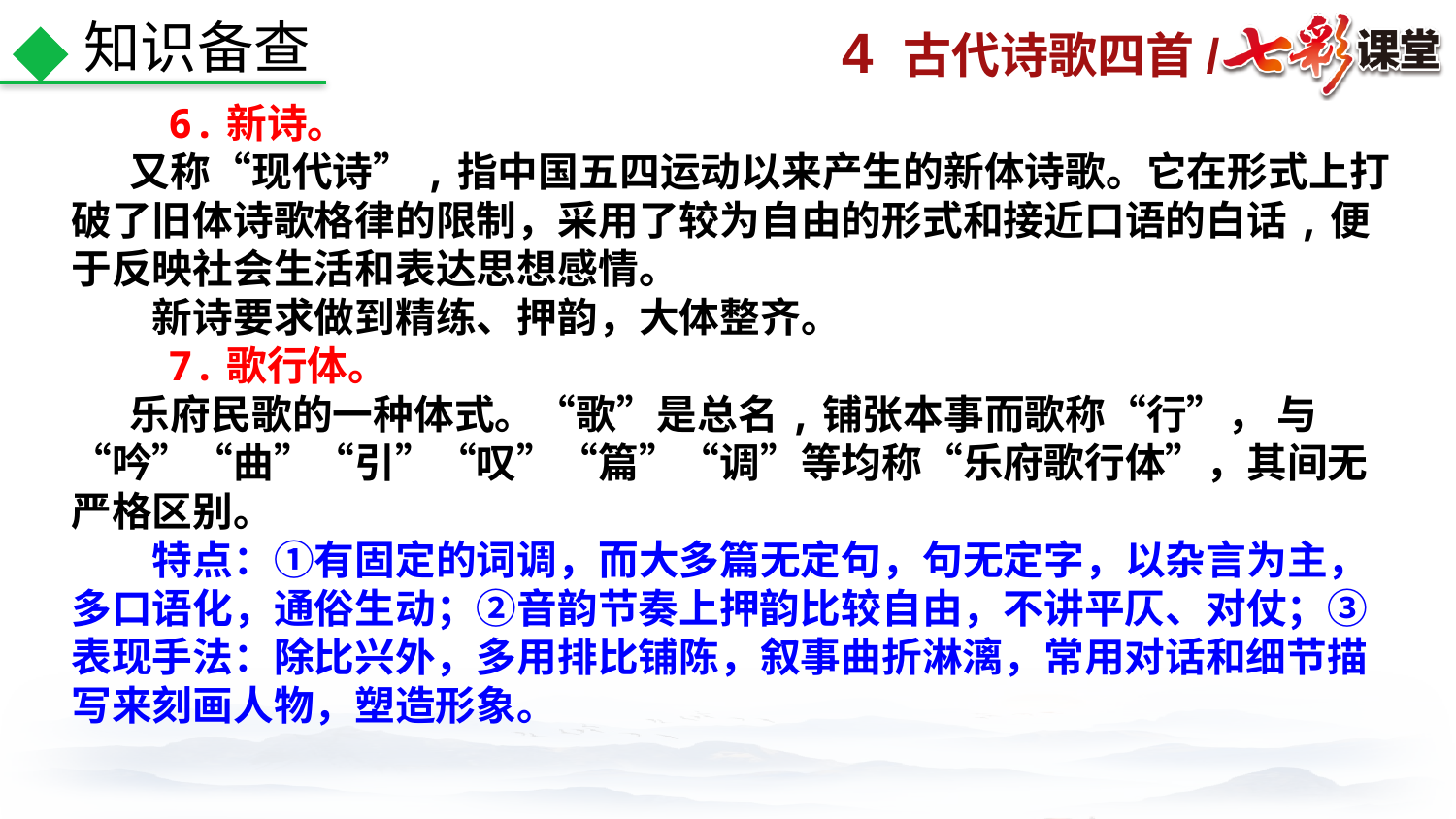

知识备查

    6.新诗。
　  又称“现代诗”,指中国五四运动以来产生的新体诗歌。它在形式上打破了旧体诗歌格律的限制，采用了较为自由的形式和接近口语的白话,便于反映社会生活和表达思想感情。
　　新诗要求做到精练、押韵，大体整齐。
    7.歌行体。
　  乐府民歌的一种体式。“歌”是总名,铺张本事而歌称“行”， 与“吟”“曲”“引”“叹”“篇”“调”等均称“乐府歌行体”，其间无严格区别。
　　特点：①有固定的词调，而大多篇无定句，句无定字，以杂言为主，多口语化，通俗生动；②音韵节奏上押韵比较自由，不讲平仄、对仗；③表现手法：除比兴外，多用排比铺陈，叙事曲折淋漓，常用对话和细节描写来刻画人物，塑造形象。